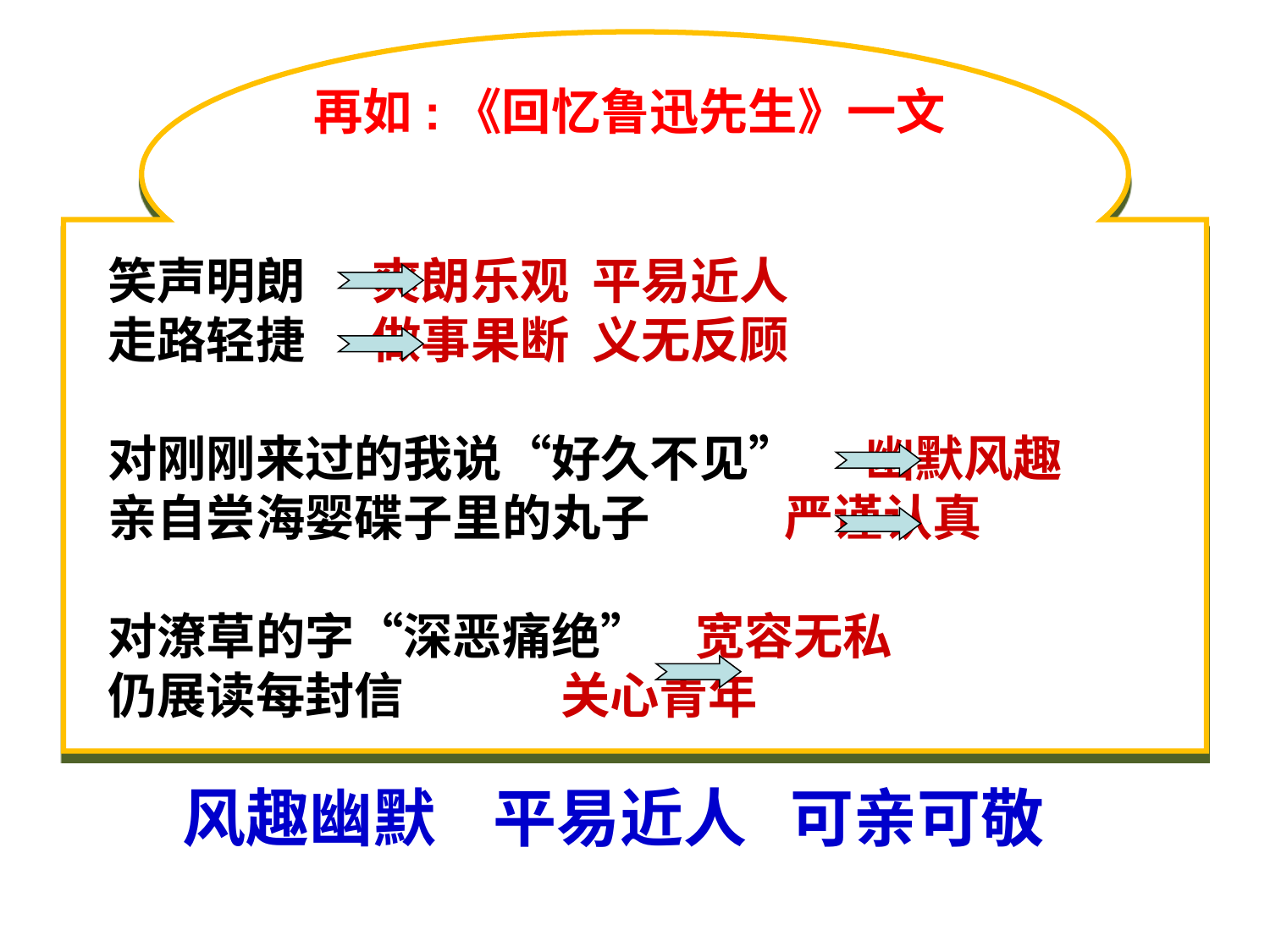

再如:《回忆鲁迅先生》一文

笑声明朗      爽朗乐观  平易近人
走路轻捷      做事果断  义无反顾

对刚刚来过的我说“好久不见”      幽默风趣
亲自尝海婴碟子里的丸子            严谨认真

对潦草的字“深恶痛绝”    宽容无私
仍展读每封信              关心青年

风趣幽默    平易近人   可亲可敬